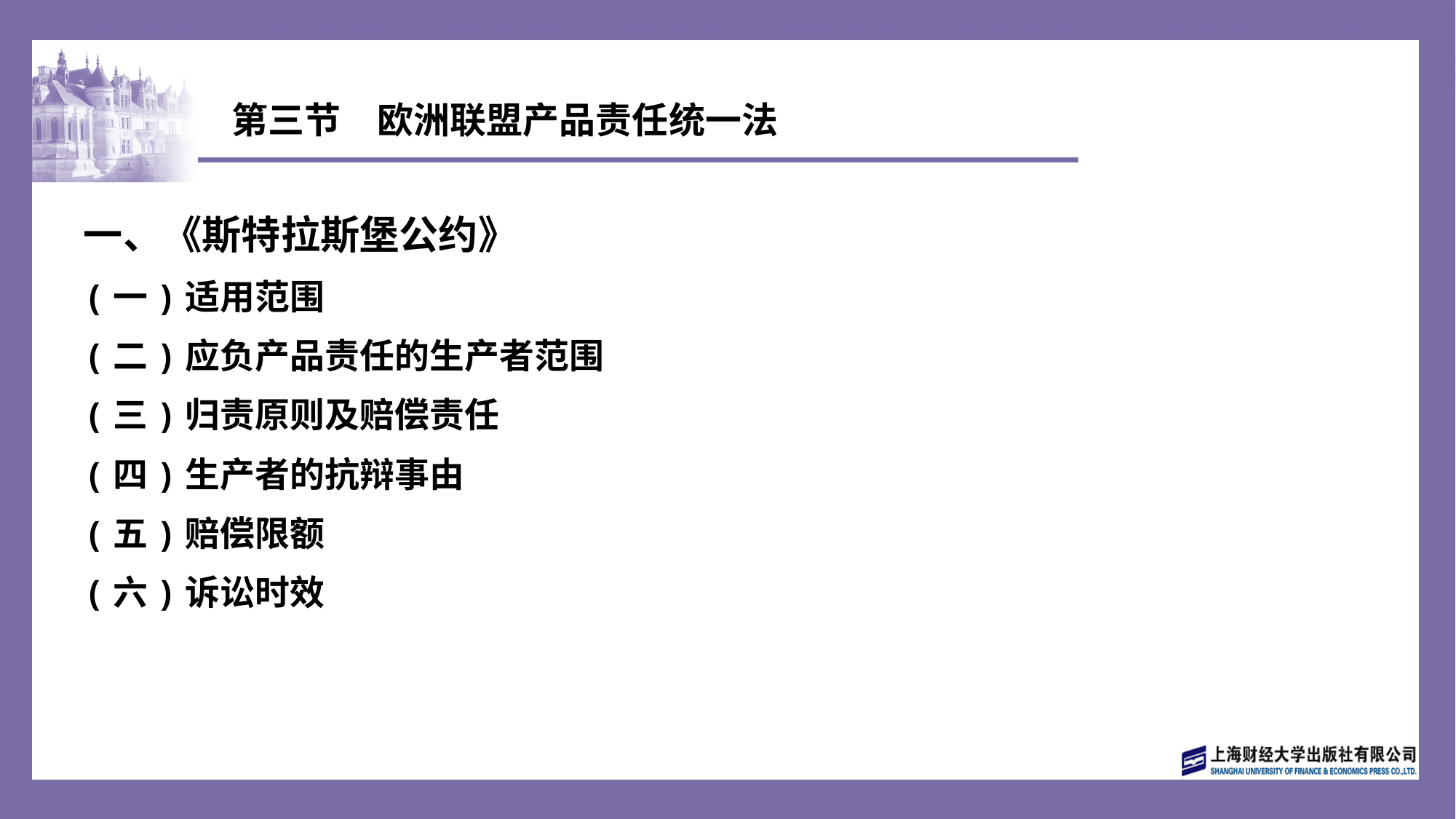

# 第三节　欧洲联盟产品责任统一法
一、《斯特拉斯堡公约》
(一)适用范围
(二)应负产品责任的生产者范围
(三)归责原则及赔偿责任
(四)生产者的抗辩事由
(五)赔偿限额
(六)诉讼时效